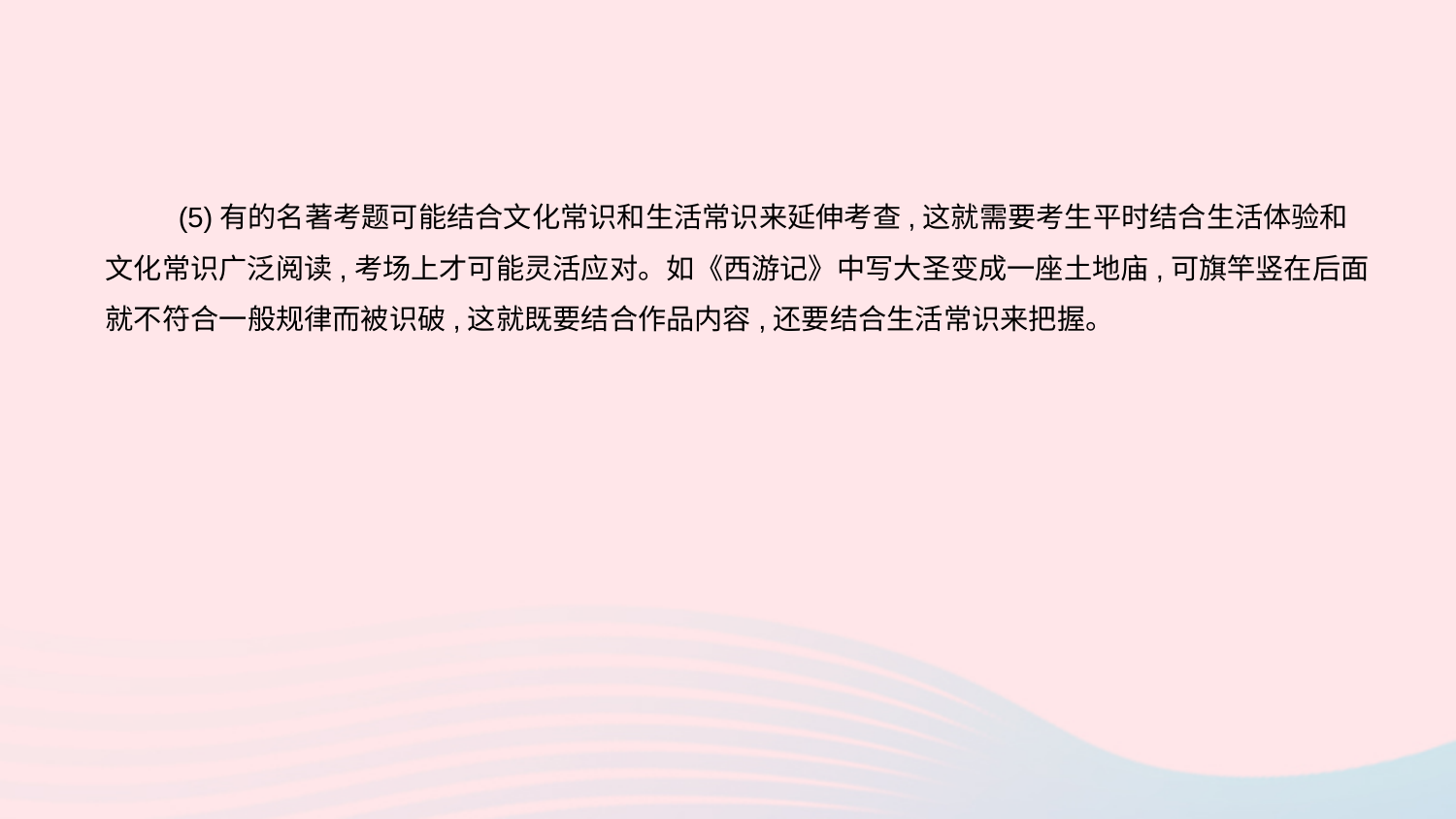

(5)有的名著考题可能结合文化常识和生活常识来延伸考查,这就需要考生平时结合生活体验和文化常识广泛阅读,考场上才可能灵活应对。如《西游记》中写大圣变成一座土地庙,可旗竿竖在后面就不符合一般规律而被识破,这就既要结合作品内容,还要结合生活常识来把握。